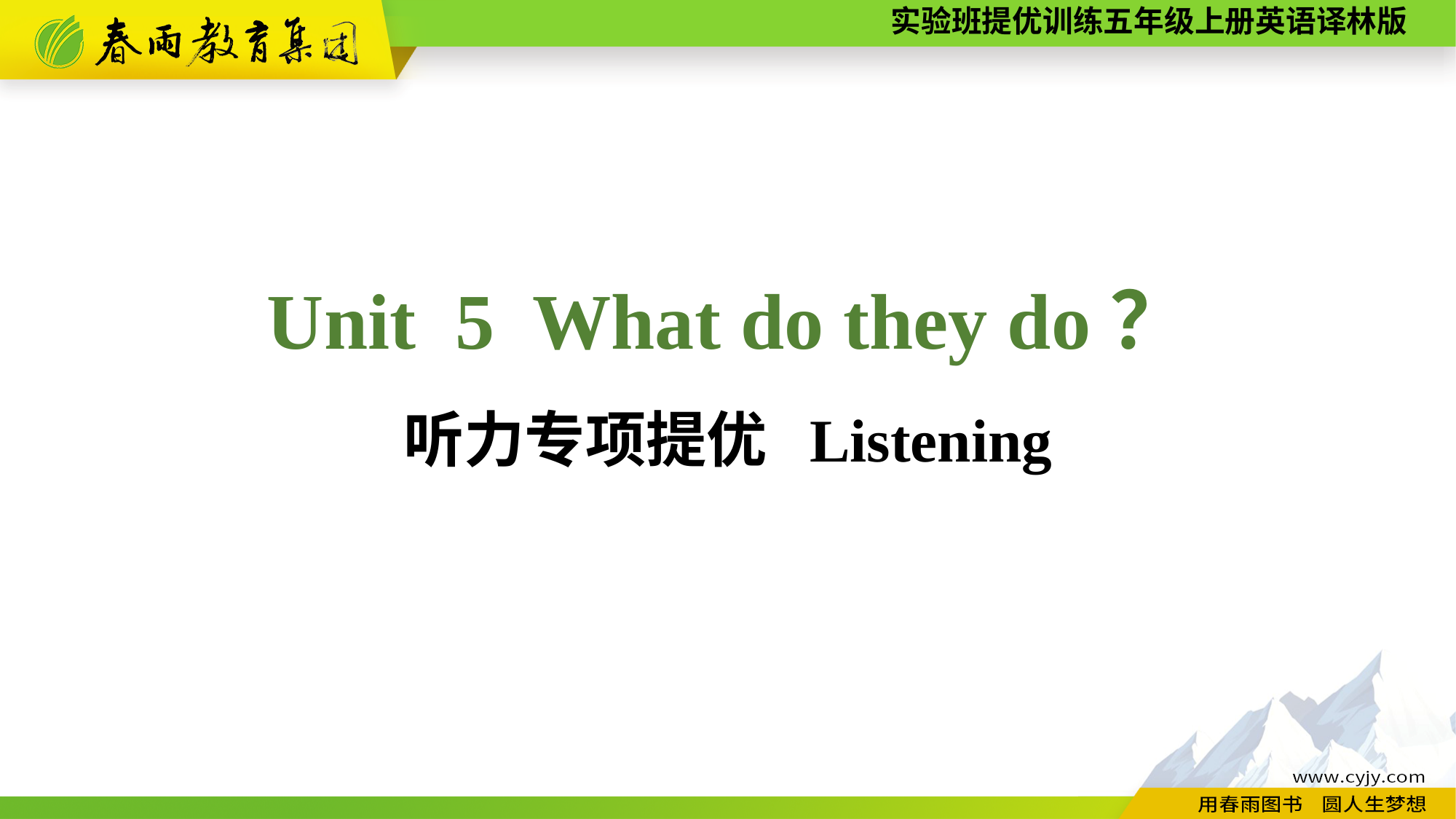

Unit  5  What do they do？
听力专项提优  Listening